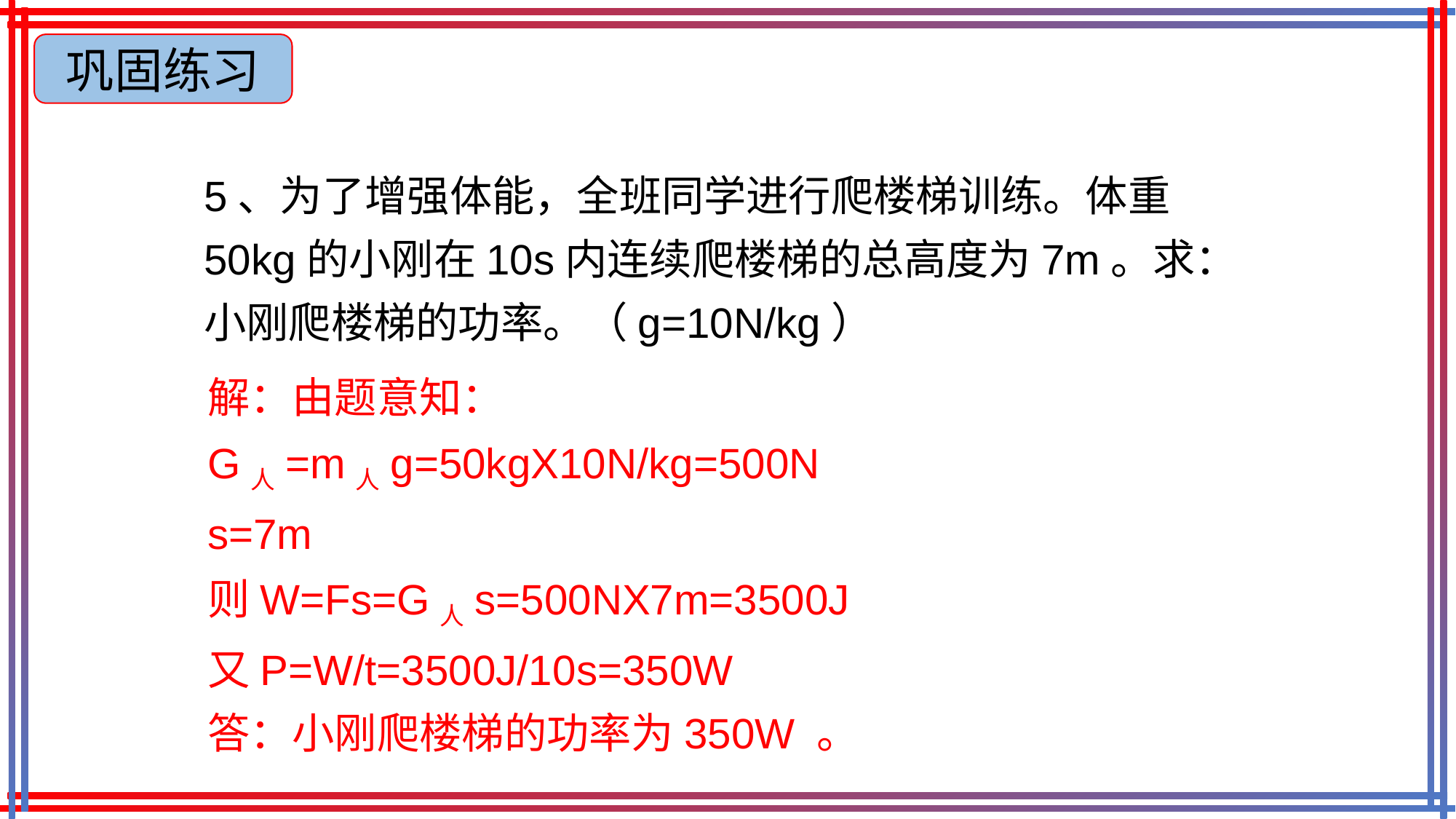

巩固练习
5、为了增强体能，全班同学进行爬楼梯训练。体重50kg的小刚在10s内连续爬楼梯的总高度为7m。求：小刚爬楼梯的功率。（g=10N/kg）
解：由题意知：
G人=m人g=50kgX10N/kg=500N
s=7m
则W=Fs=G人s=500NX7m=3500J
又P=W/t=3500J/10s=350W
答：小刚爬楼梯的功率为350W 。